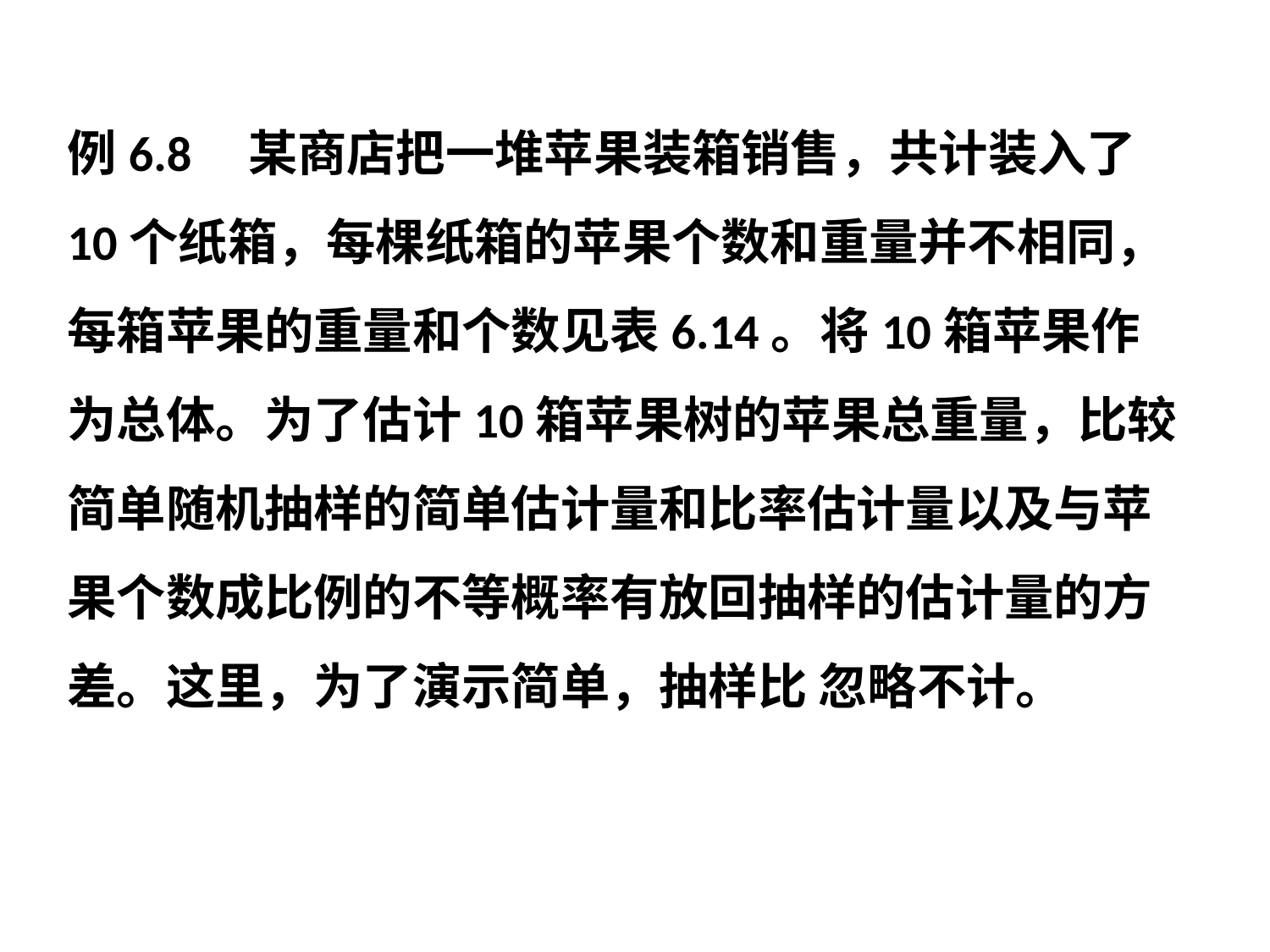

例6.8    某商店把一堆苹果装箱销售，共计装入了10个纸箱，每棵纸箱的苹果个数和重量并不相同，每箱苹果的重量和个数见表6.14。将10箱苹果作为总体。为了估计10箱苹果树的苹果总重量，比较简单随机抽样的简单估计量和比率估计量以及与苹果个数成比例的不等概率有放回抽样的估计量的方差。这里，为了演示简单，抽样比 忽略不计。